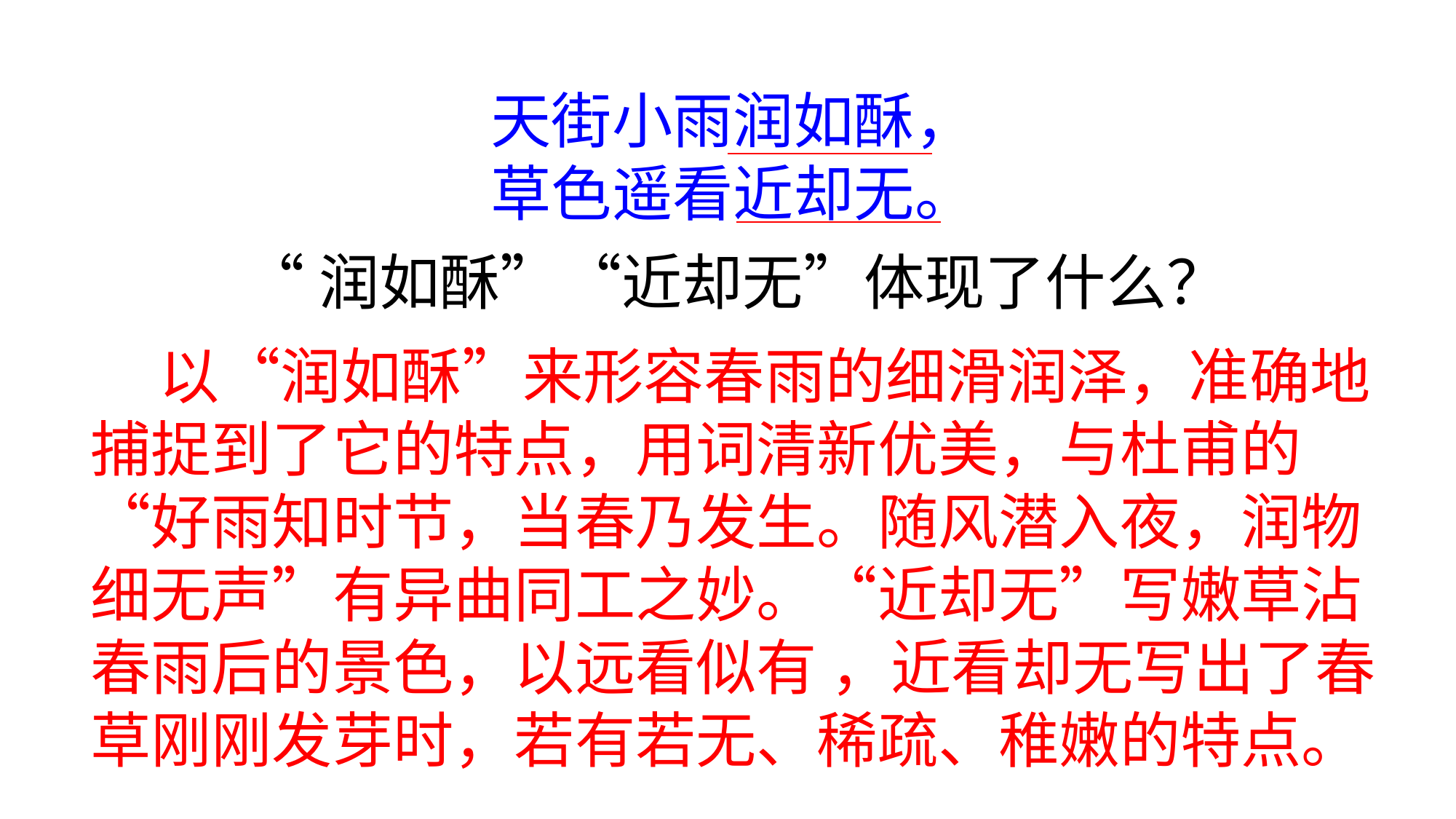

天街小雨润如酥，
草色遥看近却无。
“润如酥”“近却无”体现了什么？
    以“润如酥”来形容春雨的细滑润泽，准确地捕捉到了它的特点，用词清新优美，与杜甫的“好雨知时节，当春乃发生。随风潜入夜，润物细无声”有异曲同工之妙。“近却无”写嫩草沾春雨后的景色，以远看似有 ，近看却无写出了春草刚刚发芽时，若有若无、稀疏、稚嫩的特点。